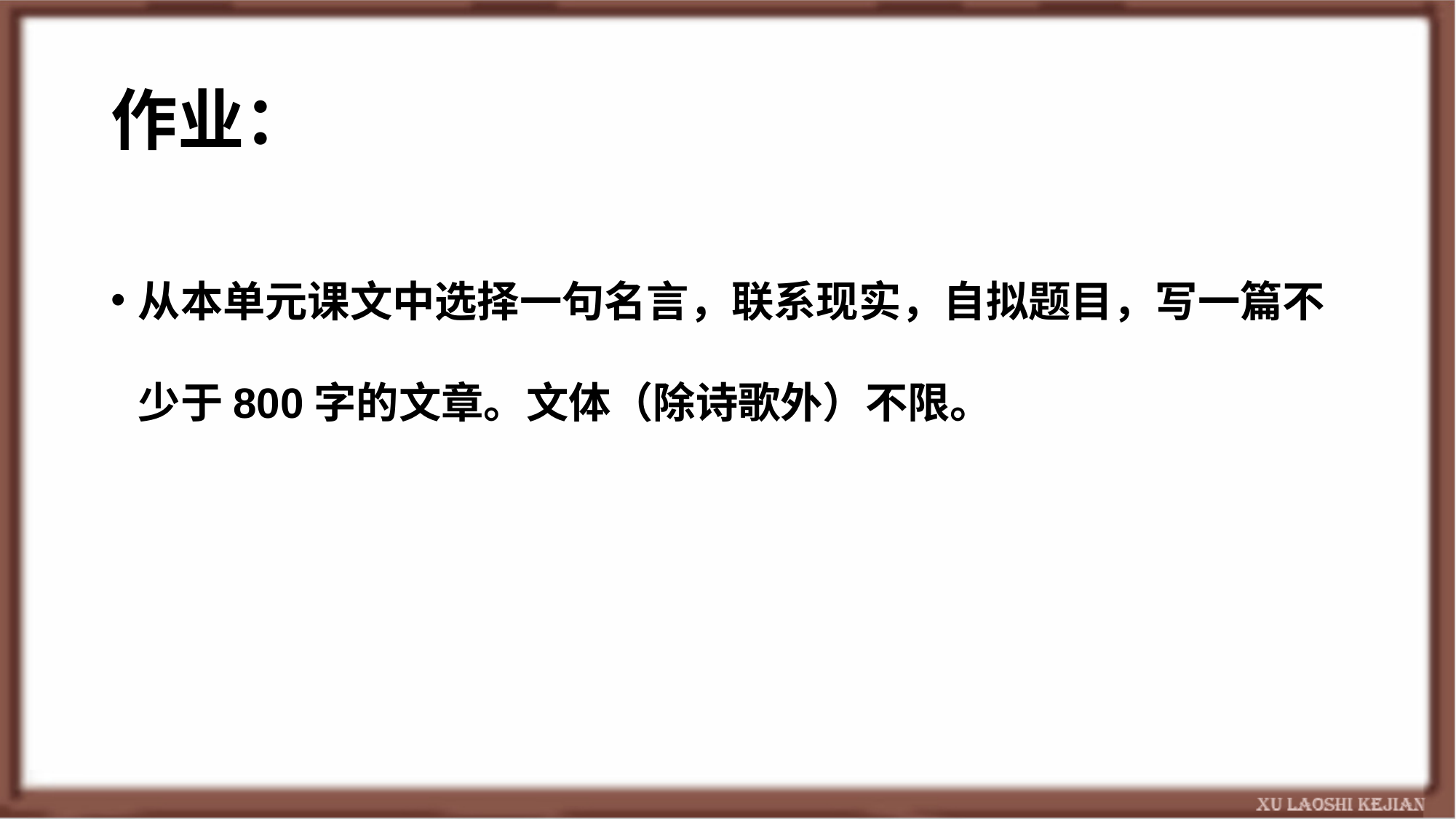

# 作业：
从本单元课文中选择一句名言，联系现实，自拟题目，写一篇不少于800字的文章。文体（除诗歌外）不限。